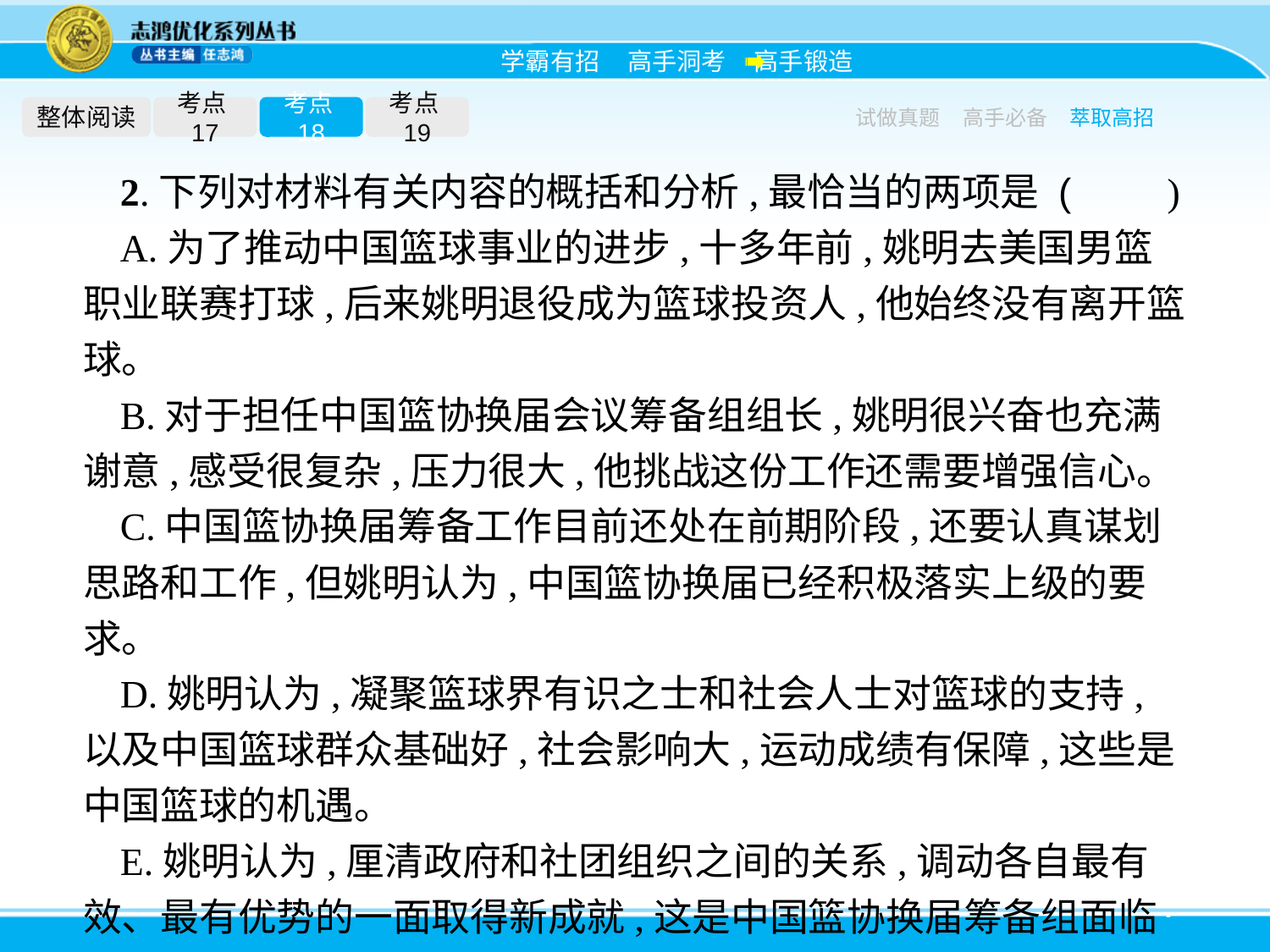

整体阅读
考点17
考点18
考点19
试做真题
高手必备
萃取高招
2.下列对材料有关内容的概括和分析,最恰当的两项是 (　　)
A.为了推动中国篮球事业的进步,十多年前,姚明去美国男篮职业联赛打球,后来姚明退役成为篮球投资人,他始终没有离开篮球。
B.对于担任中国篮协换届会议筹备组组长,姚明很兴奋也充满谢意,感受很复杂,压力很大,他挑战这份工作还需要增强信心。
C.中国篮协换届筹备工作目前还处在前期阶段,还要认真谋划思路和工作,但姚明认为,中国篮协换届已经积极落实上级的要求。
D.姚明认为,凝聚篮球界有识之士和社会人士对篮球的支持,以及中国篮球群众基础好,社会影响大,运动成绩有保障,这些是中国篮球的机遇。
E.姚明认为,厘清政府和社团组织之间的关系,调动各自最有效、最有优势的一面取得新成就,这是中国篮协换届筹备组面临的任务。